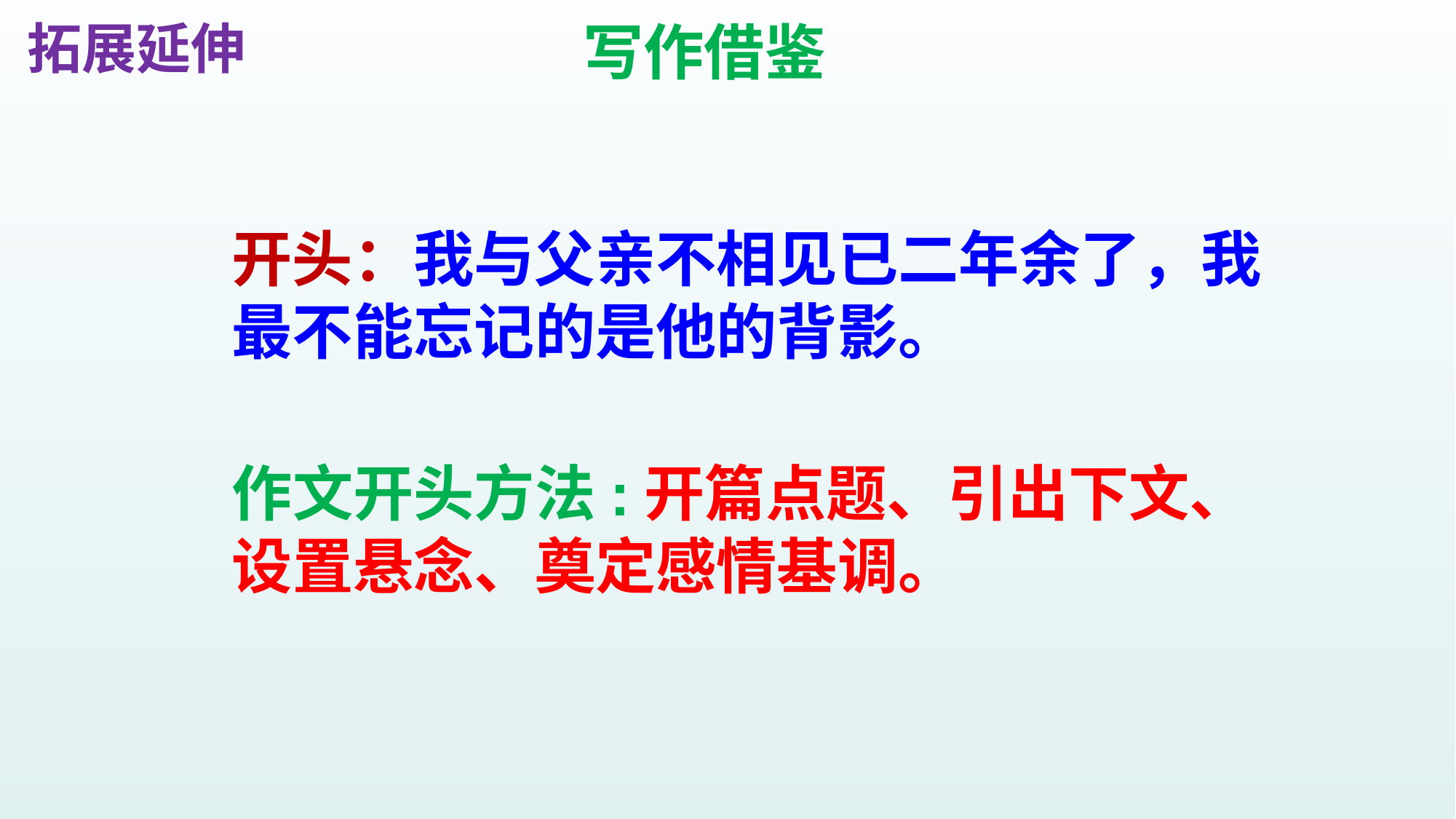

拓展延伸
写作借鉴
开头：我与父亲不相见已二年余了，我最不能忘记的是他的背影。

作文开头方法:开篇点题、引出下文、设置悬念、奠定感情基调。